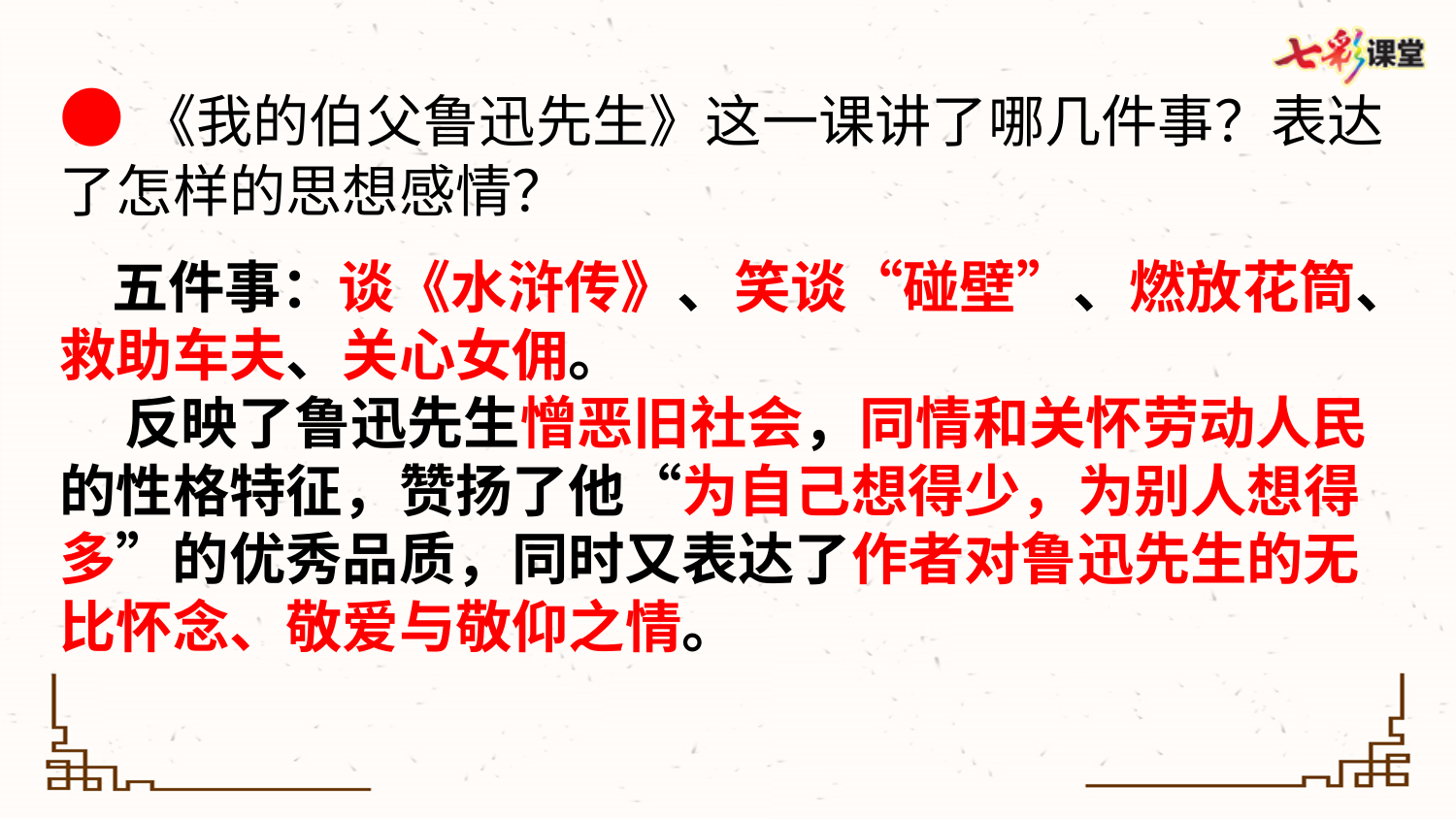

●《我的伯父鲁迅先生》这一课讲了哪几件事？表达了怎样的思想感情？
   五件事：谈《水浒传》、笑谈“碰壁”、燃放花筒、救助车夫、关心女佣。
    反映了鲁迅先生憎恶旧社会，同情和关怀劳动人民的性格特征，赞扬了他“为自己想得少，为别人想得多”的优秀品质，同时又表达了作者对鲁迅先生的无比怀念、敬爱与敬仰之情。